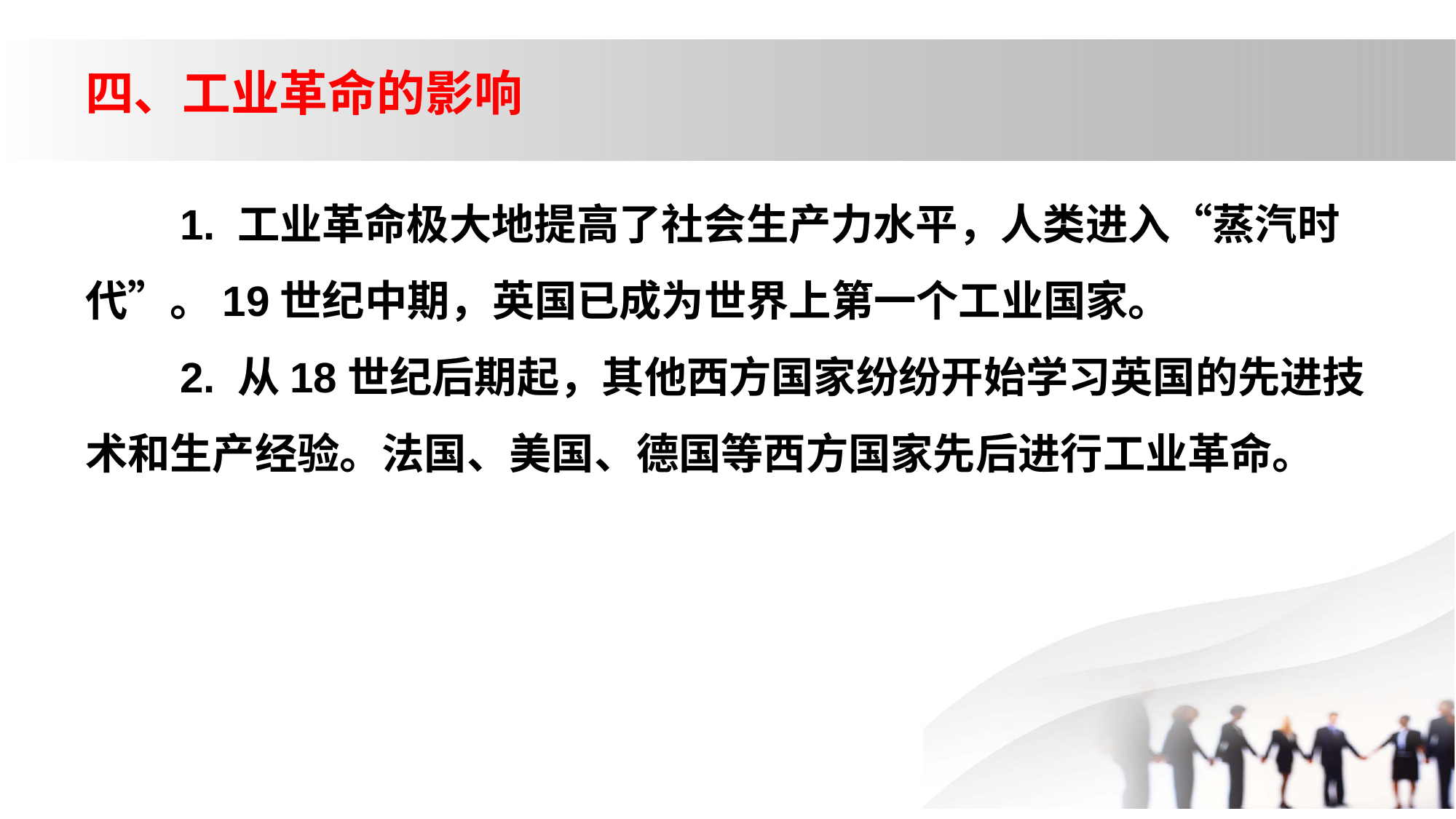

四、工业革命的影响
        1. 工业革命极大地提高了社会生产力水平，人类进入“蒸汽时代”。19世纪中期，英国已成为世界上第一个工业国家。
        2. 从18世纪后期起，其他西方国家纷纷开始学习英国的先进技术和生产经验。法国、美国、德国等西方国家先后进行工业革命。